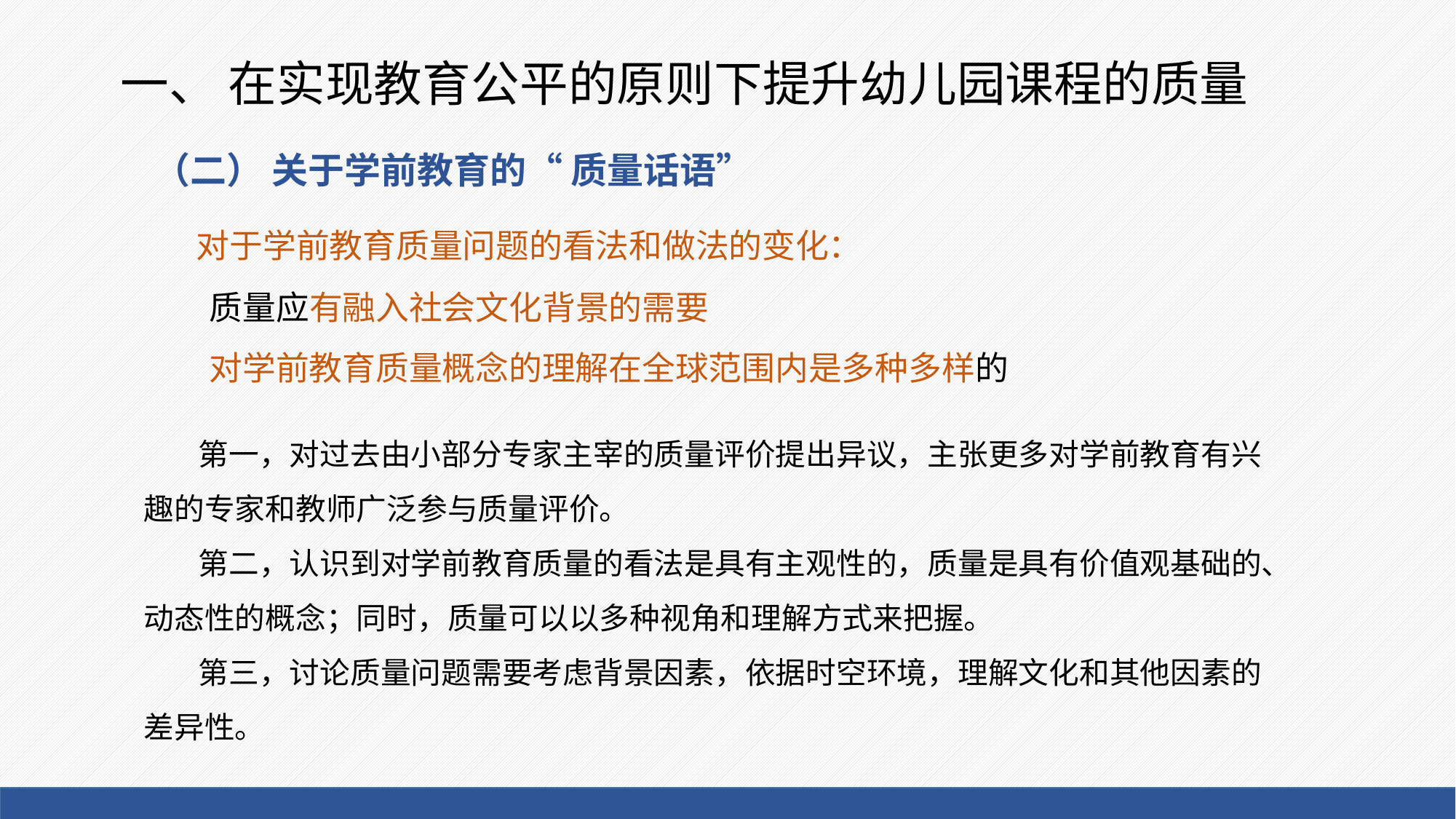

# 一、 在实现教育公平的原则下提升幼儿园课程的质量
（二） 关于学前教育的“ 质量话语”
对于学前教育质量问题的看法和做法的变化：
质量应有融入社会文化背景的需要对学前教育质量概念的理解在全球范围内是多种多样的
第一，对过去由小部分专家主宰的质量评价提出异议，主张更多对学前教育有兴趣的专家和教师广泛参与质量评价。
第二，认识到对学前教育质量的看法是具有主观性的，质量是具有价值观基础的、动态性的概念；同时，质量可以以多种视角和理解方式来把握。
第三，讨论质量问题需要考虑背景因素，依据时空环境，理解文化和其他因素的差异性。